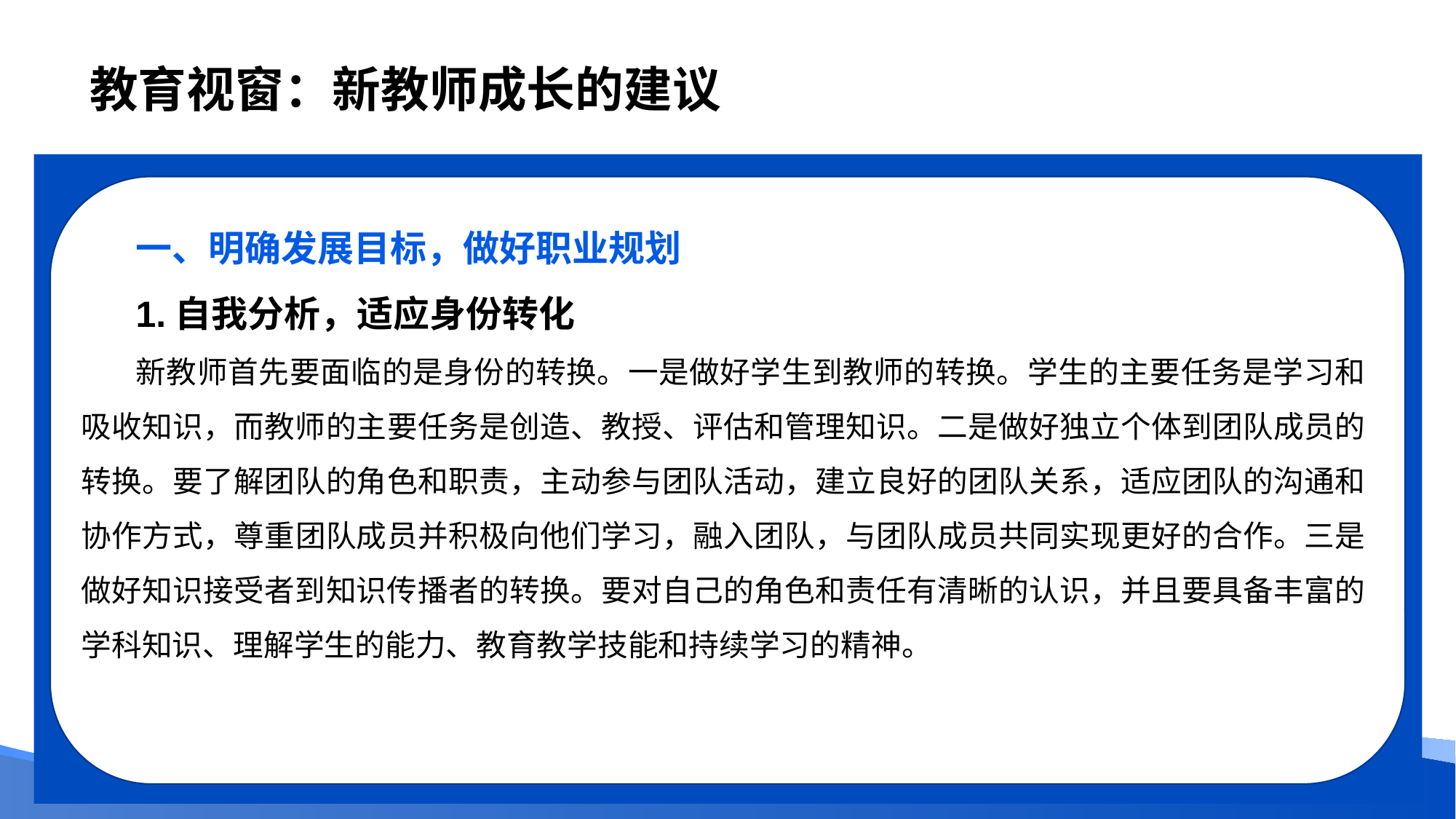

# 教育视窗：新教师成长的建议

一、明确发展目标，做好职业规划
1.自我分析，适应身份转化
新教师首先要面临的是身份的转换。一是做好学生到教师的转换。学生的主要任务是学习和吸收知识，而教师的主要任务是创造、教授、评估和管理知识。二是做好独立个体到团队成员的转换。要了解团队的角色和职责，主动参与团队活动，建立良好的团队关系，适应团队的沟通和协作方式，尊重团队成员并积极向他们学习，融入团队，与团队成员共同实现更好的合作。三是做好知识接受者到知识传播者的转换。要对自己的角色和责任有清晰的认识，并且要具备丰富的学科知识、理解学生的能力、教育教学技能和持续学习的精神。